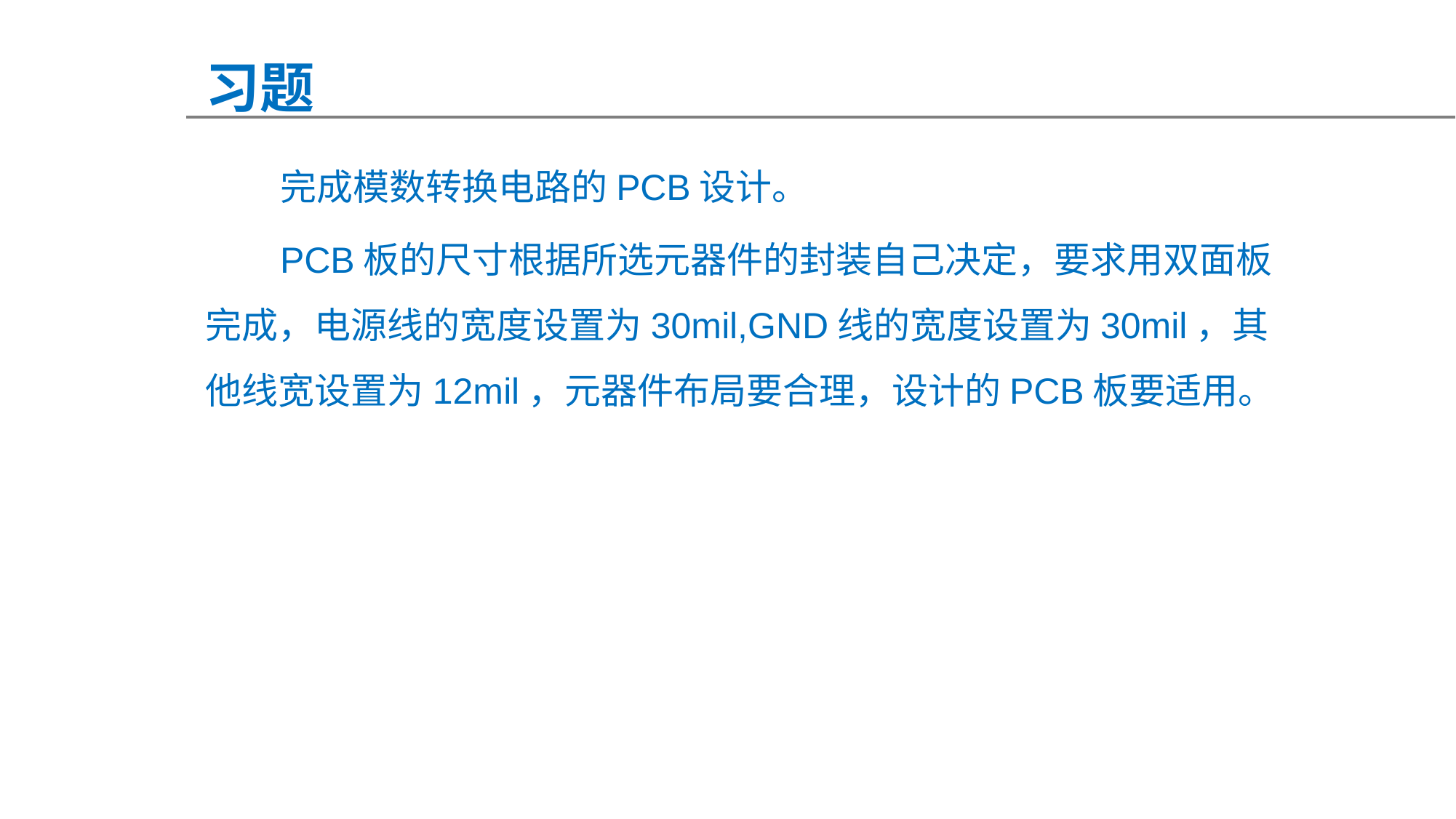

习题
完成模数转换电路的PCB设计。
PCB板的尺寸根据所选元器件的封装自己决定，要求用双面板完成，电源线的宽度设置为30mil,GND线的宽度设置为30mil，其他线宽设置为12mil，元器件布局要合理，设计的PCB板要适用。